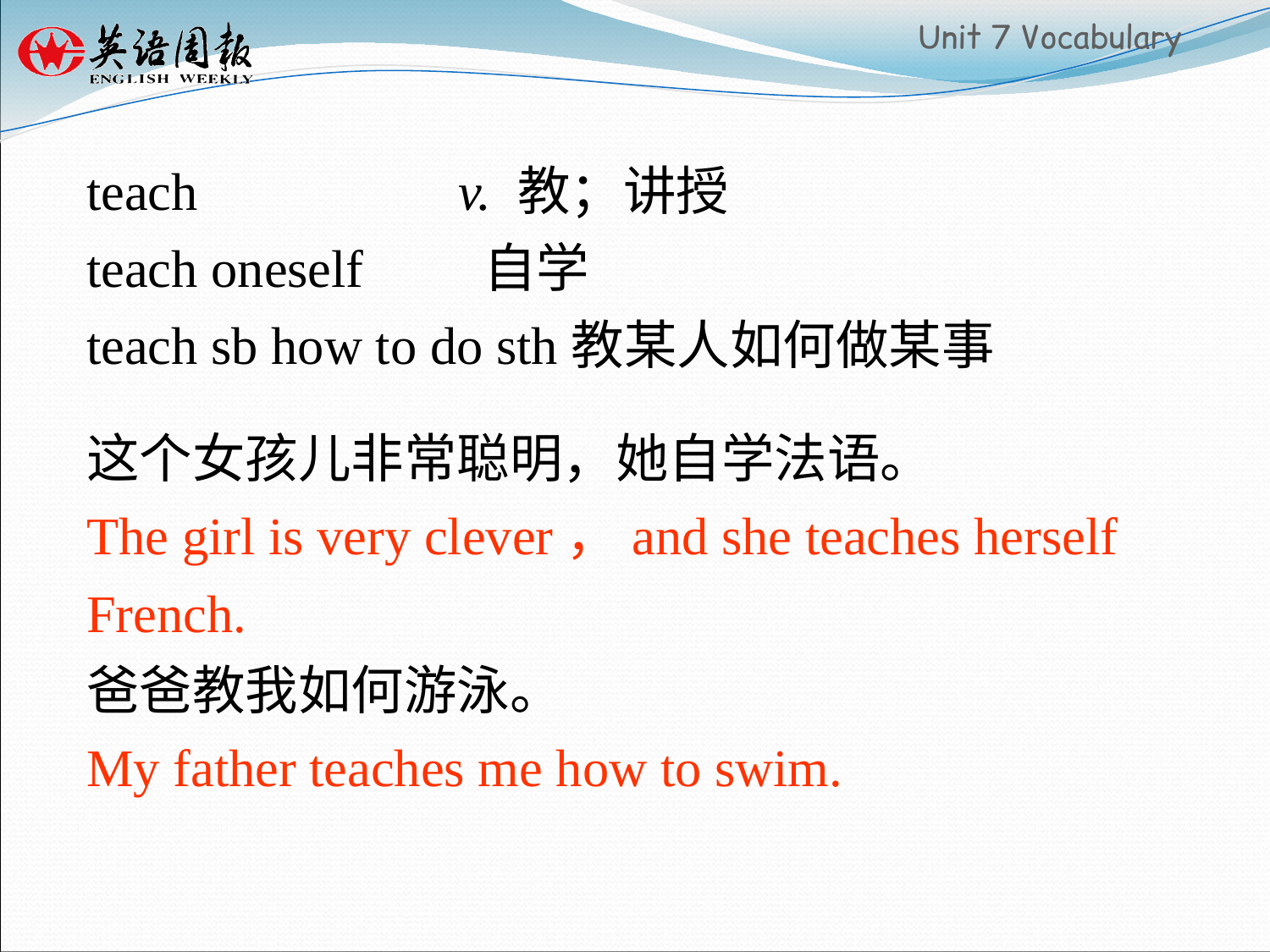

teach 		      v. 教；讲授
teach oneself        自学
teach sb how to do sth教某人如何做某事

这个女孩儿非常聪明，她自学法语。
The girl is very clever，and she teaches herself
French.
爸爸教我如何游泳。
My father teaches me how to swim.